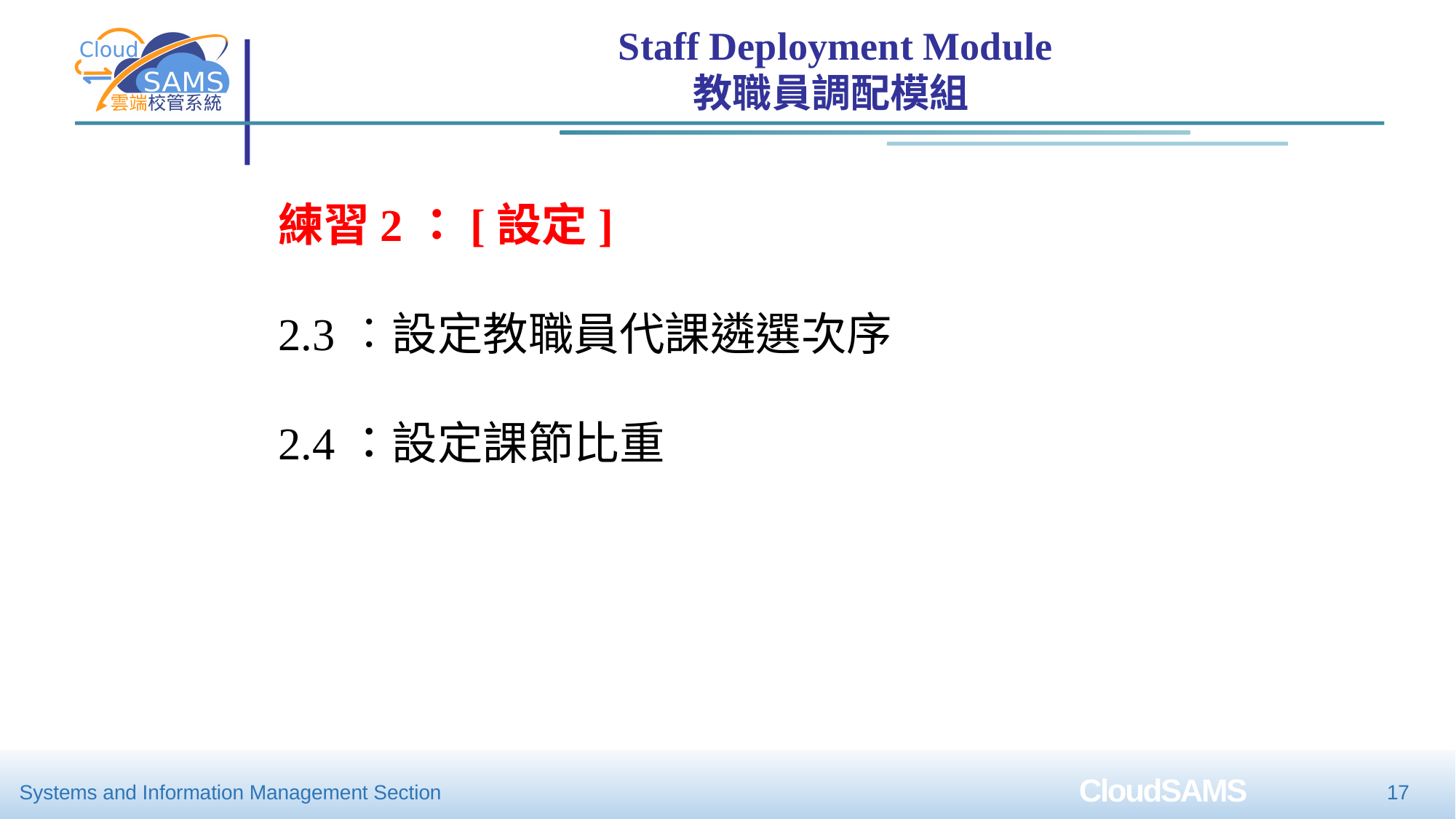

Staff Deployment Module
教職員調配模組
練習2：[設定]

2.3︰設定教職員代課遴選次序

2.4：設定課節比重

17